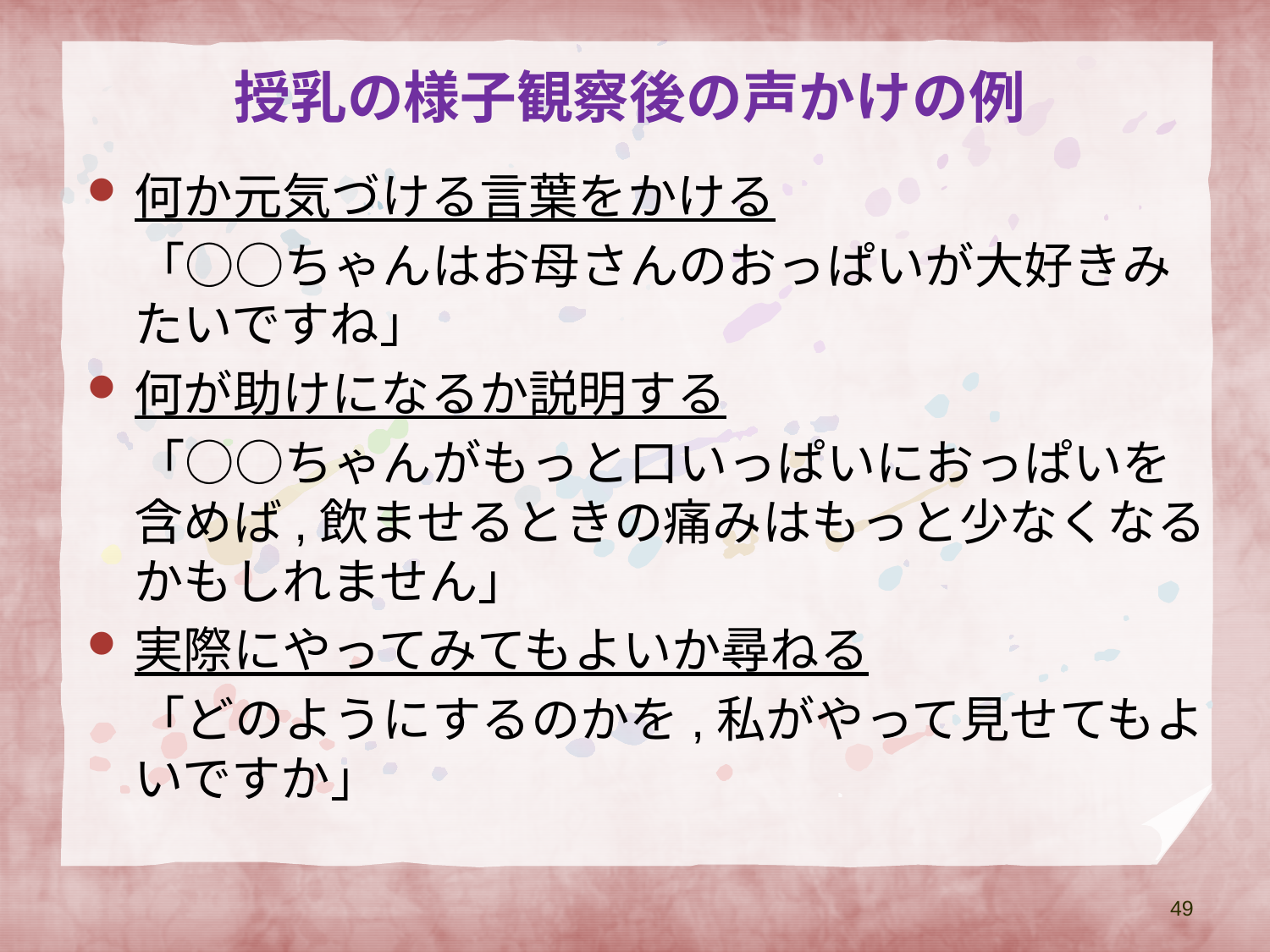

# 授乳の様子観察後の声かけの例
何か元気づける言葉をかける
　「○○ちゃんはお母さんのおっぱいが大好きみたいですね」
何が助けになるか説明する
　「○○ちゃんがもっと口いっぱいにおっぱいを含めば,飲ませるときの痛みはもっと少なくなるかもしれません」
実際にやってみてもよいか尋ねる
　「どのようにするのかを,私がやって見せてもよいですか」

49